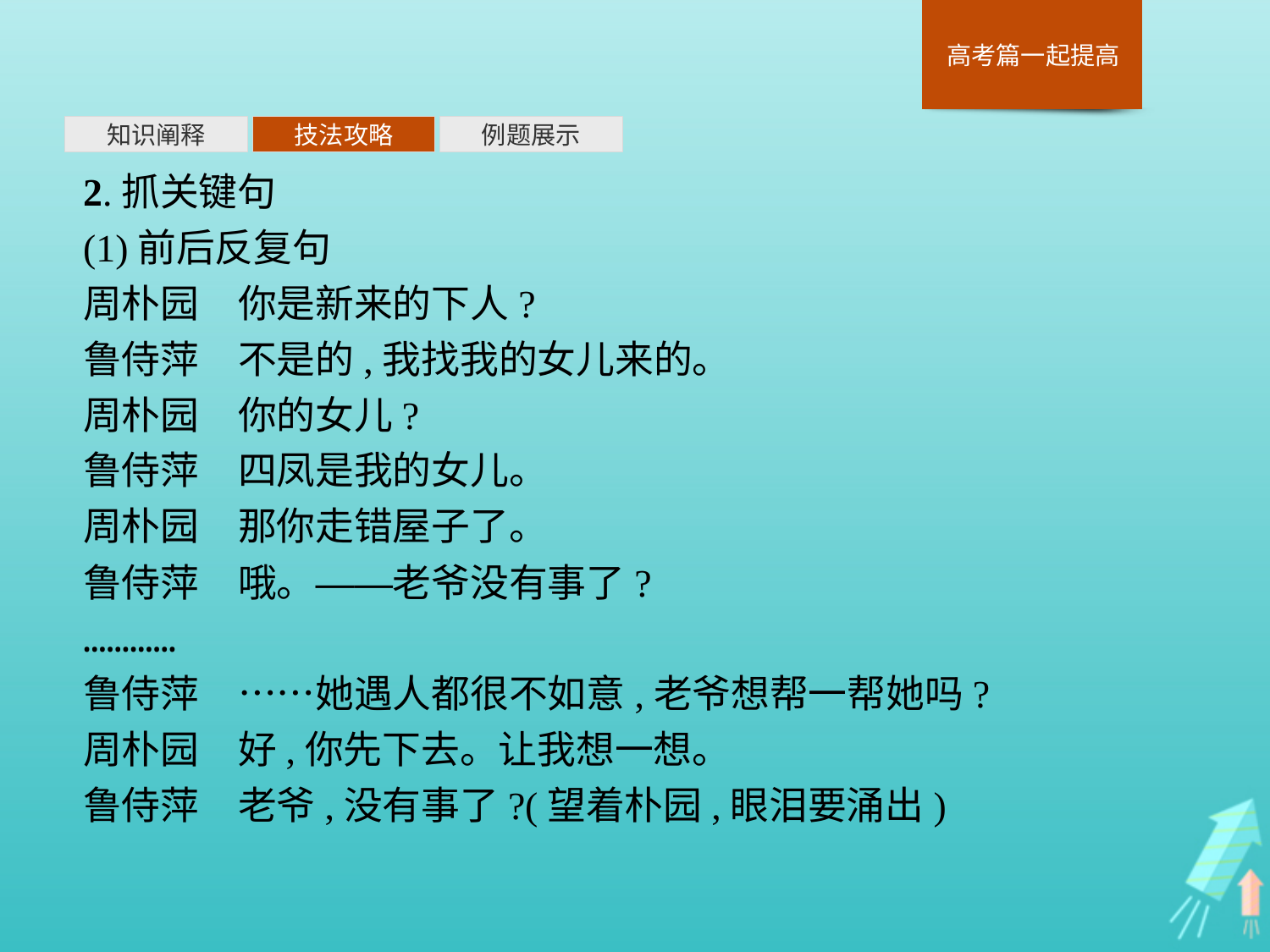

知识阐释
技法攻略
例题展示
2.抓关键句
(1)前后反复句
周朴园　你是新来的下人?
鲁侍萍　不是的,我找我的女儿来的。
周朴园　你的女儿?
鲁侍萍　四凤是我的女儿。
周朴园　那你走错屋子了。
鲁侍萍　哦。——老爷没有事了?
…………
鲁侍萍　……她遇人都很不如意,老爷想帮一帮她吗?
周朴园　好,你先下去。让我想一想。
鲁侍萍　老爷,没有事了?(望着朴园,眼泪要涌出)